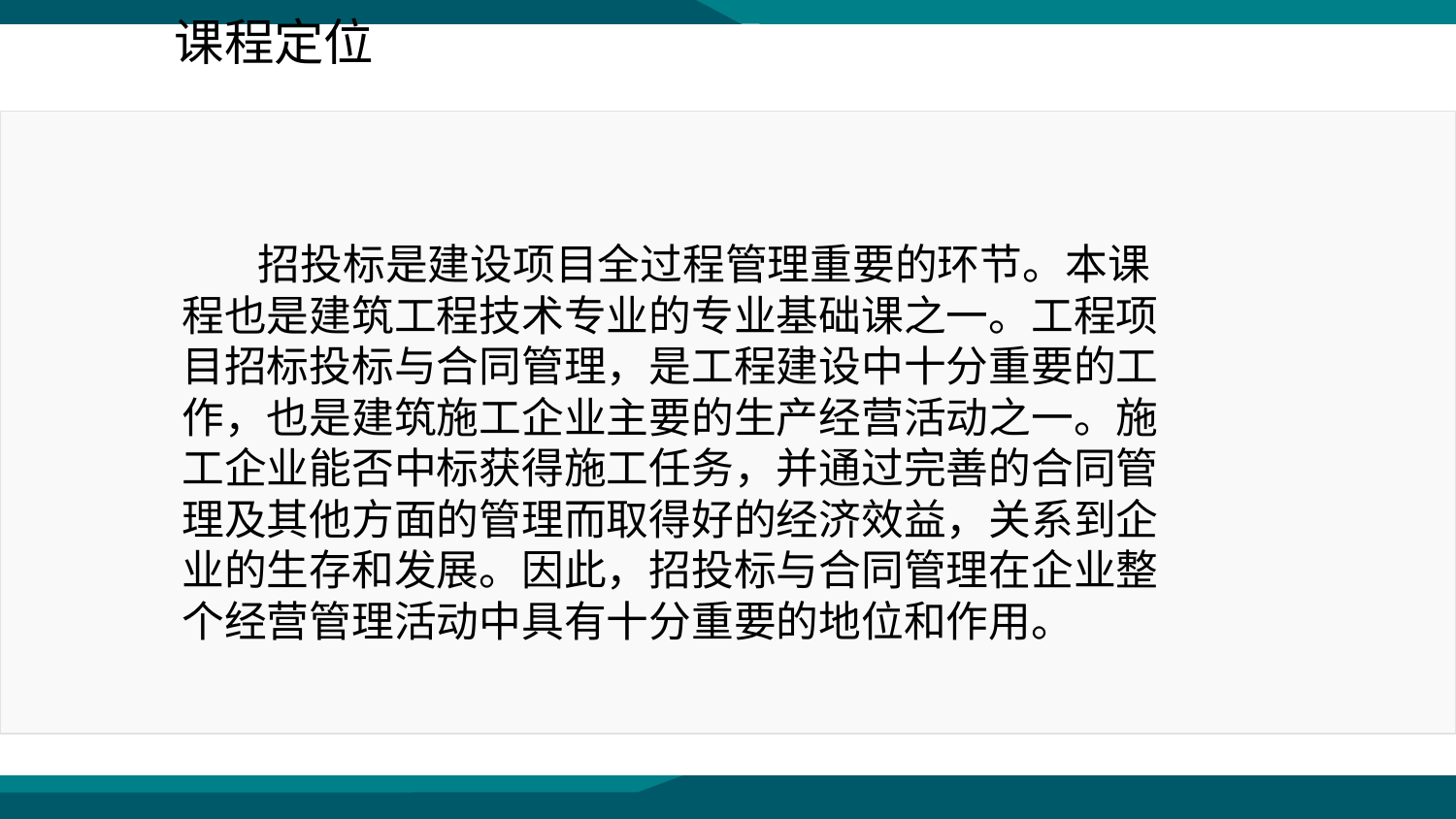

课程定位
       招投标是建设项目全过程管理重要的环节。本课
程也是建筑工程技术专业的专业基础课之一。工程项目招标投标与合同管理，是工程建设中十分重要的工作，也是建筑施工企业主要的生产经营活动之一。施工企业能否中标获得施工任务，并通过完善的合同管理及其他方面的管理而取得好的经济效益，关系到企业的生存和发展。因此，招投标与合同管理在企业整个经营管理活动中具有十分重要的地位和作用。